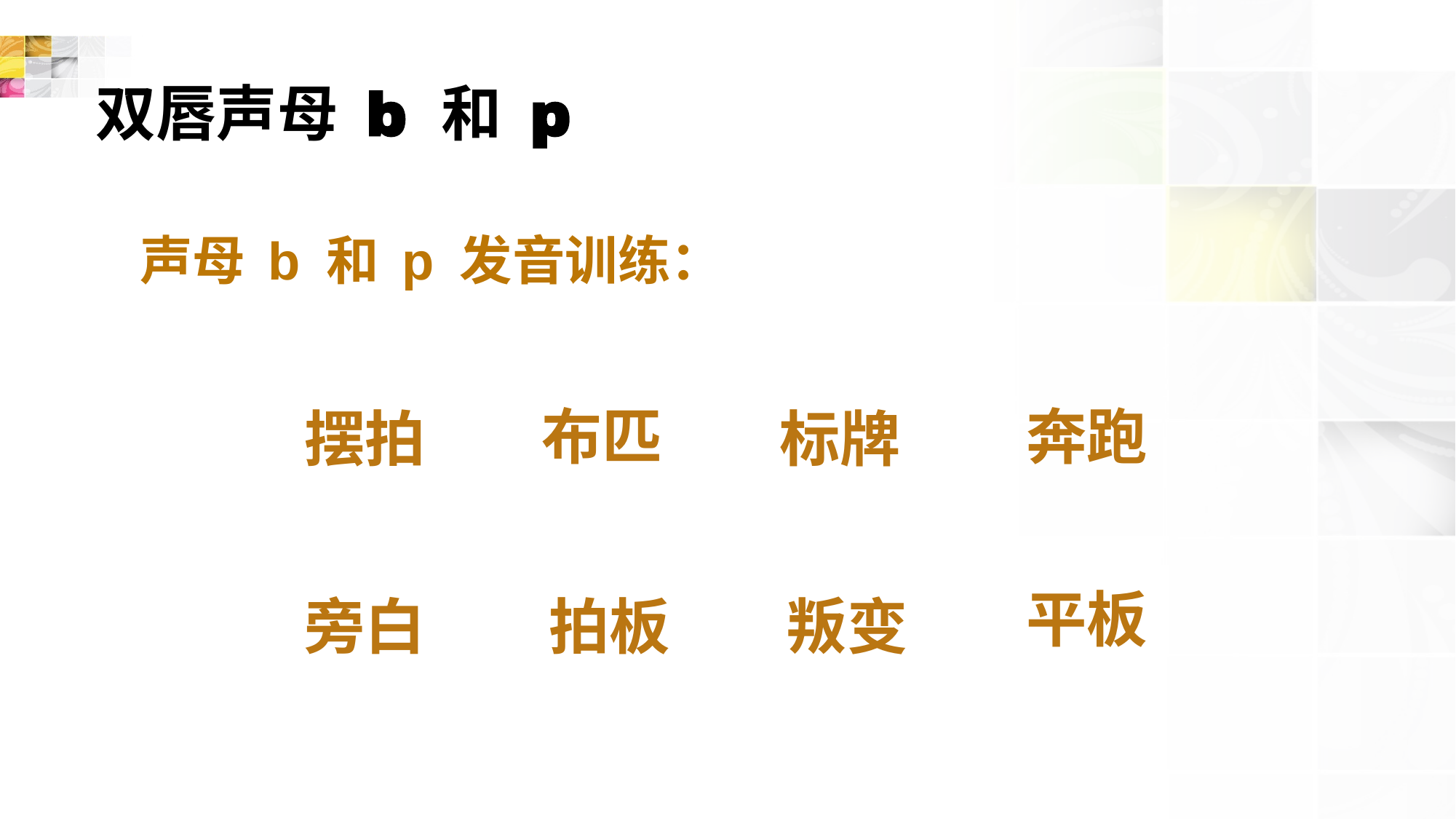

# 双唇声母 b 和 p
声母 b 和 p 发音训练：
布匹
奔跑
摆拍
标牌
平板
旁白
叛变
拍板